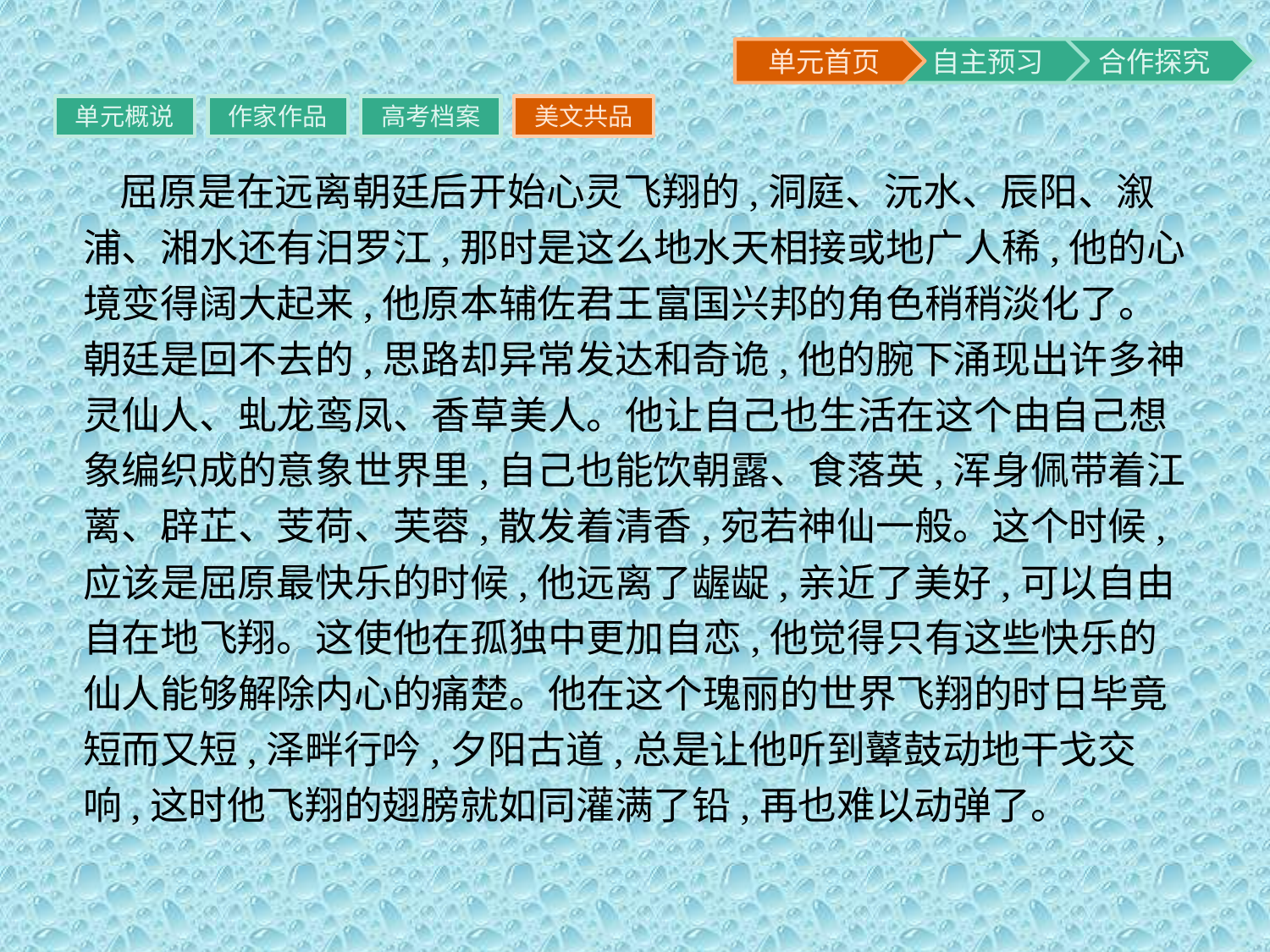

单元概说
作家作品
高考档案
美文共品
屈原是在远离朝廷后开始心灵飞翔的,洞庭、沅水、辰阳、溆浦、湘水还有汨罗江,那时是这么地水天相接或地广人稀,他的心境变得阔大起来,他原本辅佐君王富国兴邦的角色稍稍淡化了。朝廷是回不去的,思路却异常发达和奇诡,他的腕下涌现出许多神灵仙人、虬龙鸾凤、香草美人。他让自己也生活在这个由自己想象编织成的意象世界里,自己也能饮朝露、食落英,浑身佩带着江蓠、辟芷、芰荷、芙蓉,散发着清香,宛若神仙一般。这个时候,应该是屈原最快乐的时候,他远离了龌龊,亲近了美好,可以自由自在地飞翔。这使他在孤独中更加自恋,他觉得只有这些快乐的仙人能够解除内心的痛楚。他在这个瑰丽的世界飞翔的时日毕竟短而又短,泽畔行吟,夕阳古道,总是让他听到鼙鼓动地干戈交响,这时他飞翔的翅膀就如同灌满了铅,再也难以动弹了。